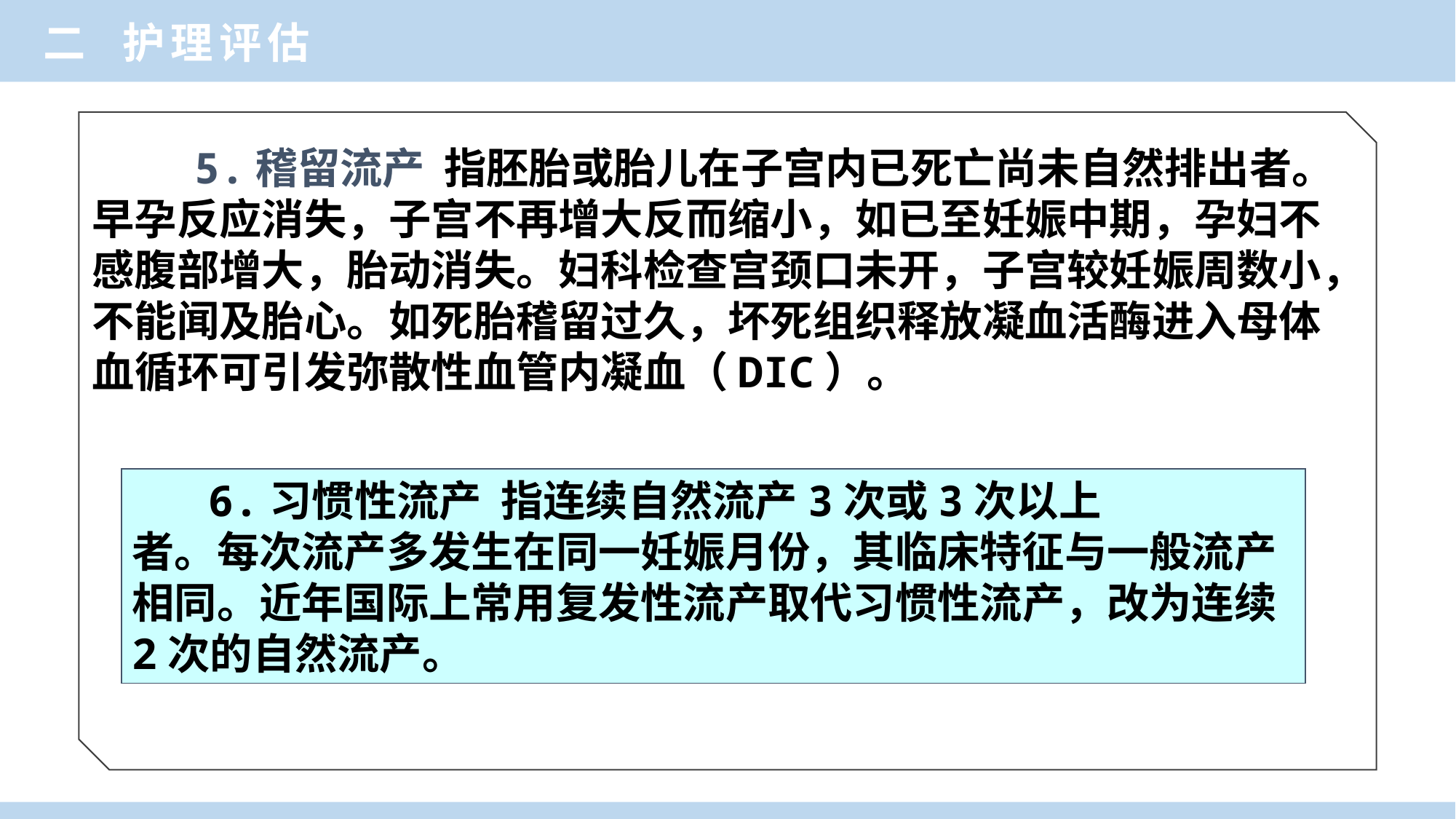

二  护理评估

    5.稽留流产  指胚胎或胎儿在子宫内已死亡尚未自然排出者。早孕反应消失，子宫不再增大反而缩小，如已至妊娠中期，孕妇不感腹部增大，胎动消失。妇科检查宫颈口未开，子宫较妊娠周数小，不能闻及胎心。如死胎稽留过久，坏死组织释放凝血活酶进入母体血循环可引发弥散性血管内凝血（DIC）。
   6.习惯性流产  指连续自然流产3次或3次以上
者。每次流产多发生在同一妊娠月份，其临床特征与一般流产相同。近年国际上常用复发性流产取代习惯性流产，改为连续2次的自然流产。